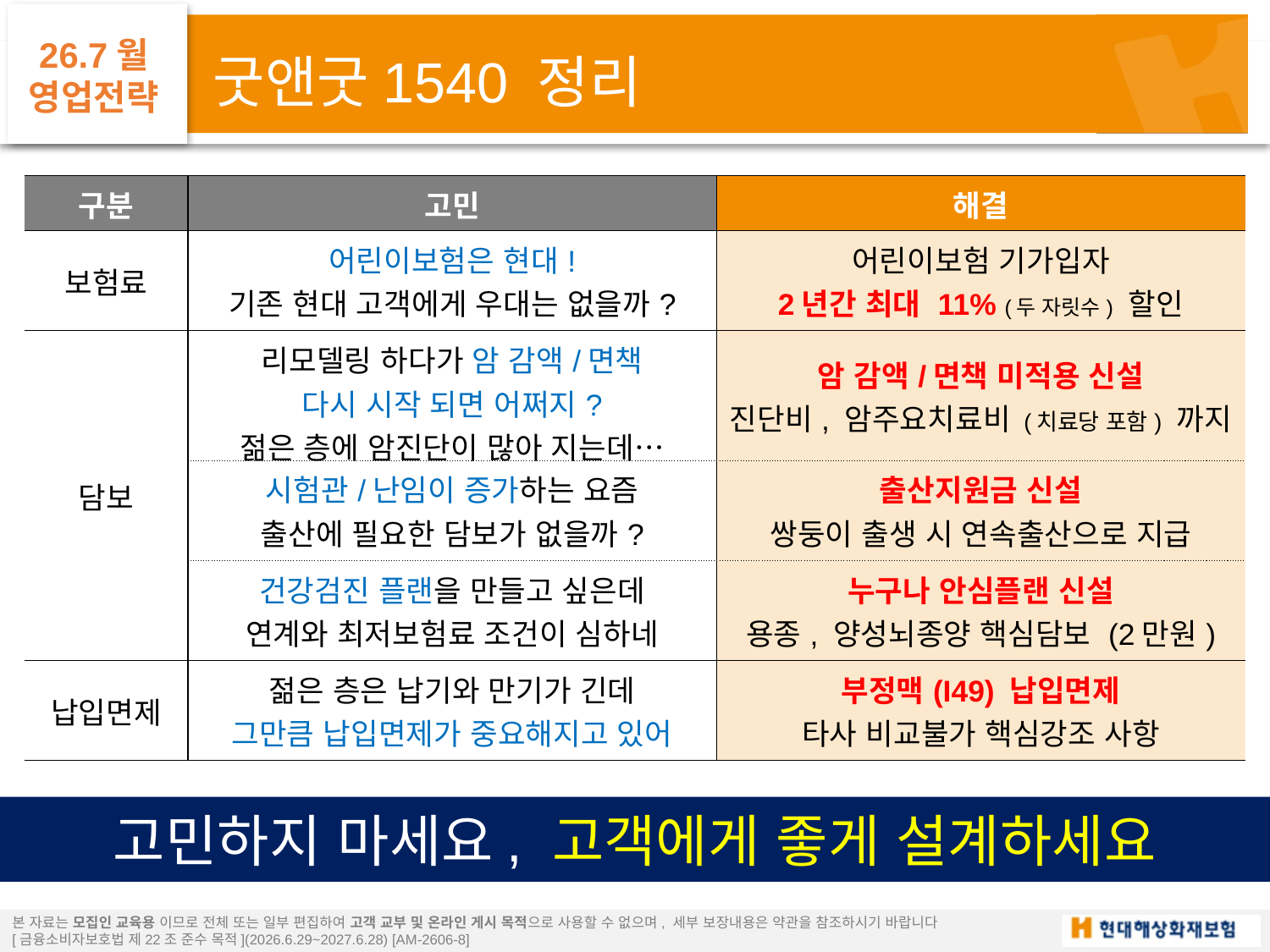

26.7월
영업전략
굿앤굿1540 정리
| 구분 | 고민 | 해결 |
| --- | --- | --- |
| 보험료 | 어린이보험은 현대! 기존 현대 고객에게 우대는 없을까? | 어린이보험 기가입자 2년간 최대 11% (두 자릿수) 할인 |
| 담보 | 리모델링 하다가 암 감액/면책 다시 시작 되면 어쩌지? 젊은 층에 암진단이 많아 지는데… | 암 감액/면책 미적용 신설 진단비, 암주요치료비 (치료당 포함) 까지 |
|  | 시험관/난임이 증가하는 요즘 출산에 필요한 담보가 없을까? | 출산지원금 신설 쌍둥이 출생 시 연속출산으로 지급 |
|  | 건강검진 플랜을 만들고 싶은데 연계와 최저보험료 조건이 심하네 | 누구나 안심플랜 신설 용종, 양성뇌종양 핵심담보 (2만원) |
| 납입면제 | 젊은 층은 납기와 만기가 긴데 그만큼 납입면제가 중요해지고 있어 | 부정맥(I49) 납입면제 타사 비교불가 핵심강조 사항 |
고민하지 마세요, 고객에게 좋게 설계하세요